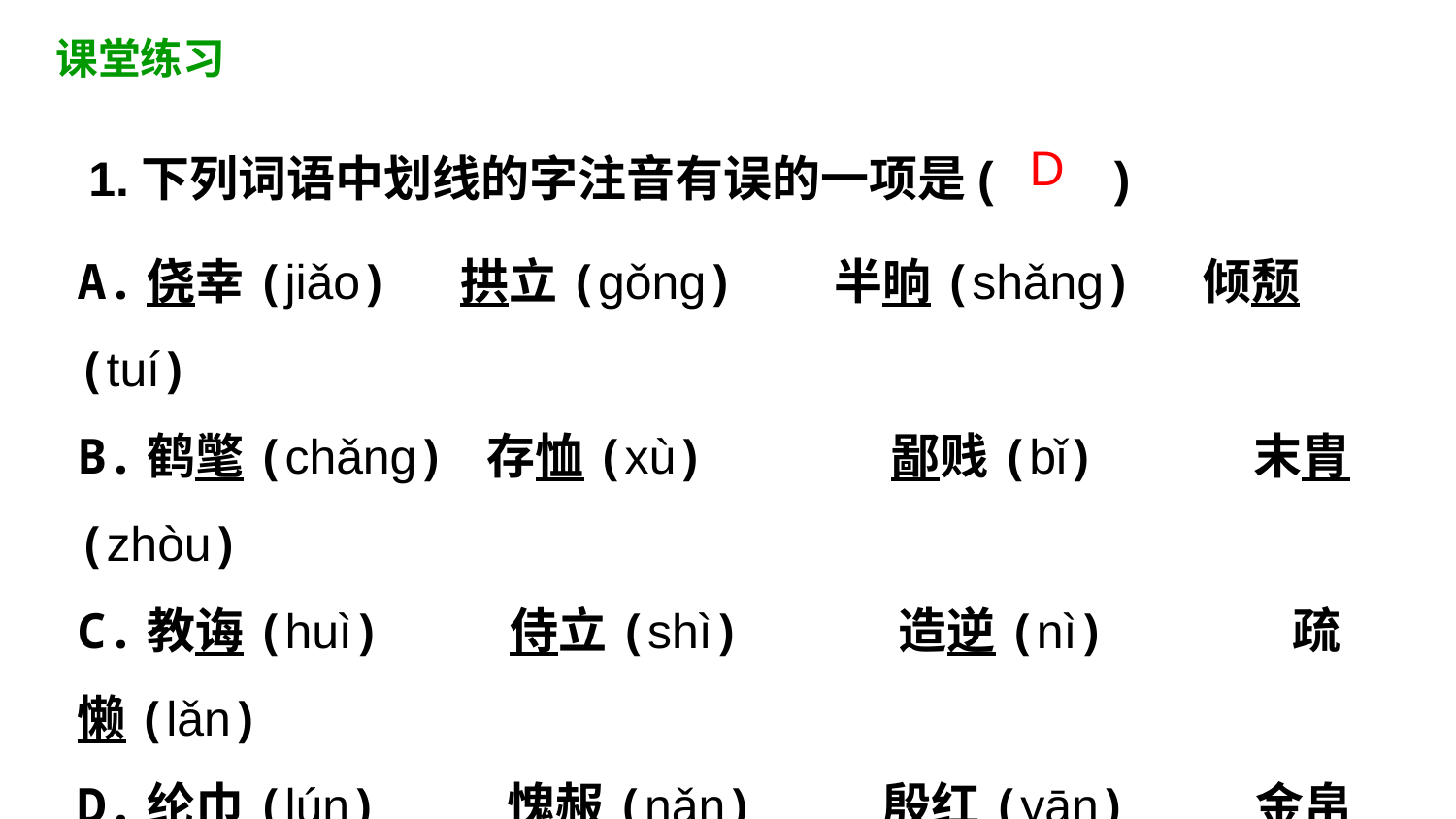

课堂练习
1.下列词语中划线的字注音有误的一项是(　　)
D
A.侥幸(jiǎo)　 拱立(gǒng)   半晌(shǎng)  倾颓(tuí)
B.鹤氅(chǎng) 存恤(xù)      鄙贱(bǐ)     末胄(zhòu)
C.教诲(huì)    侍立(shì)     造逆(nì)      疏懒(lǎn)
D.纶巾(lún)    愧赧(nǎn)    殷红(yān)    金帛(bó)